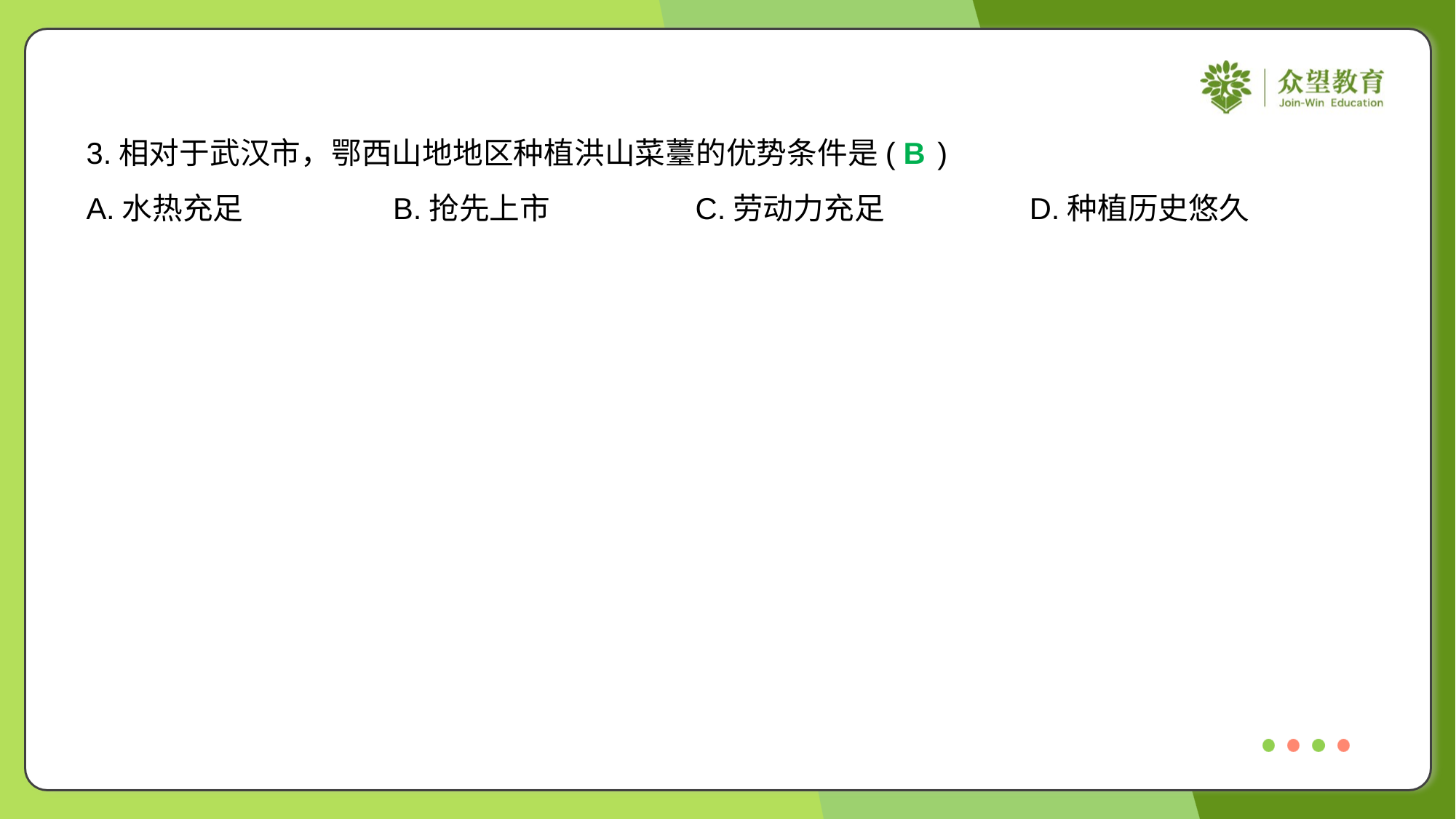

3.相对于武汉市，鄂西山地地区种植洪山菜薹的优势条件是(     )
B
A.水热充足	B.抢先上市	C.劳动力充足	D.种植历史悠久